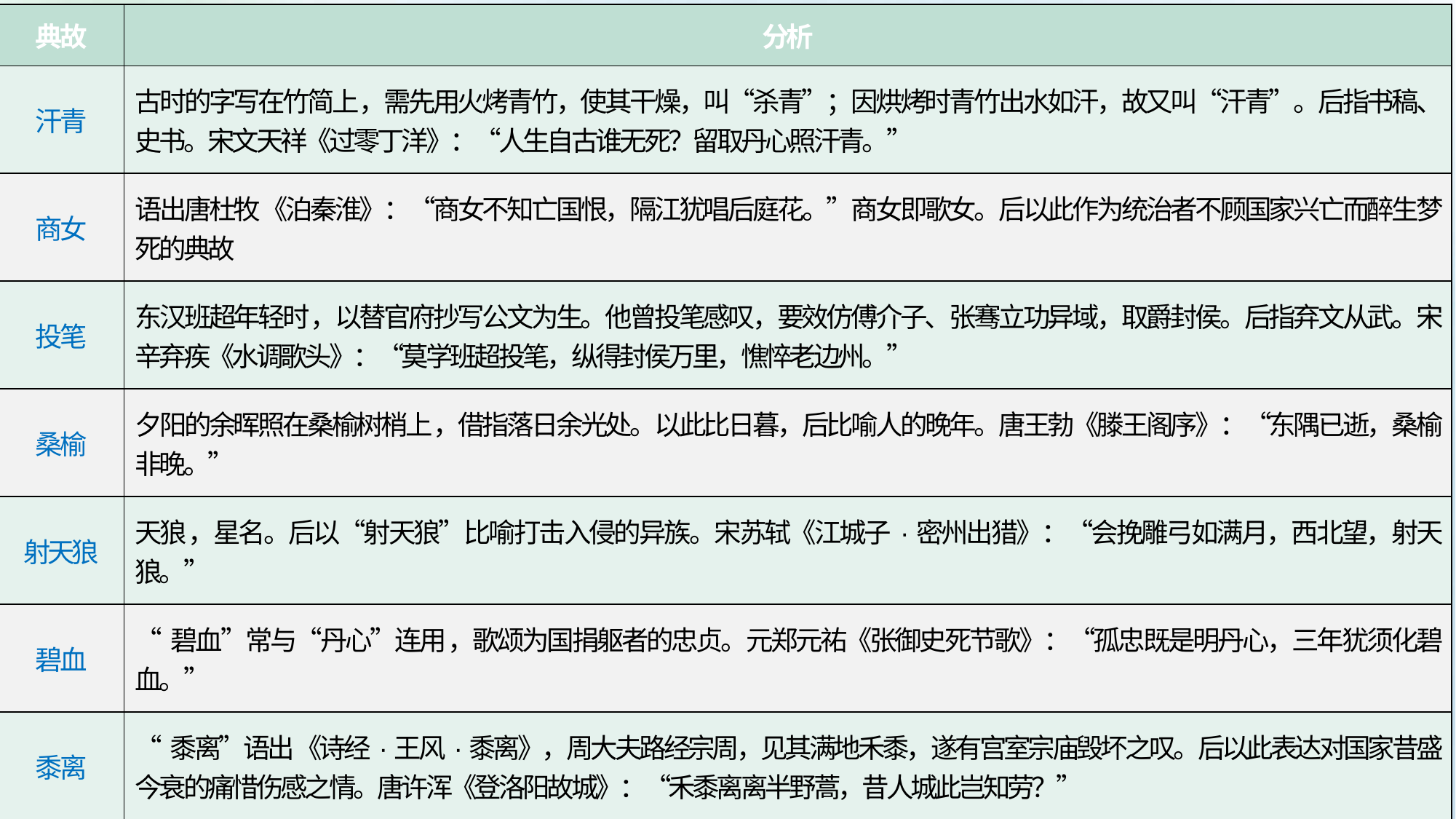

| 典故 | 分析 |
| --- | --- |
| 汗青 | 古时的字写在竹简上，需先用火烤青竹，使其干燥，叫“杀青”；因烘烤时青竹出水如汗，故又叫“汗青”。后指书稿、史书。宋文天祥《过零丁洋》：“人生自古谁无死？留取丹心照汗青。” |
| 商女 | 语出唐杜牧《泊秦淮》：“商女不知亡国恨，隔江犹唱后庭花。”商女即歌女。后以此作为统治者不顾国家兴亡而醉生梦死的典故 |
| 投笔 | 东汉班超年轻时，以替官府抄写公文为生。他曾投笔感叹，要效仿傅介子、张骞立功异域，取爵封侯。后指弃文从武。宋辛弃疾《水调歌头》：“莫学班超投笔，纵得封侯万里，憔悴老边州。” |
| 桑榆 | 夕阳的余晖照在桑榆树梢上，借指落日余光处。以此比日暮，后比喻人的晚年。唐王勃《滕王阁序》：“东隅已逝，桑榆非晚。” |
| 射天狼 | 天狼，星名。后以“射天狼”比喻打击入侵的异族。宋苏轼《江城子·密州出猎》：“会挽雕弓如满月，西北望，射天狼。” |
| 碧血 | “碧血”常与“丹心”连用，歌颂为国捐躯者的忠贞。元郑元祐《张御史死节歌》：“孤忠既是明丹心，三年犹须化碧血。” |
| 黍离 | “黍离”语出《诗经·王风·黍离》，周大夫路经宗周，见其满地禾黍，遂有宫室宗庙毁坏之叹。后以此表达对国家昔盛今衰的痛惜伤感之情。唐许浑《登洛阳故城》：“禾黍离离半野蒿，昔人城此岂知劳？” |